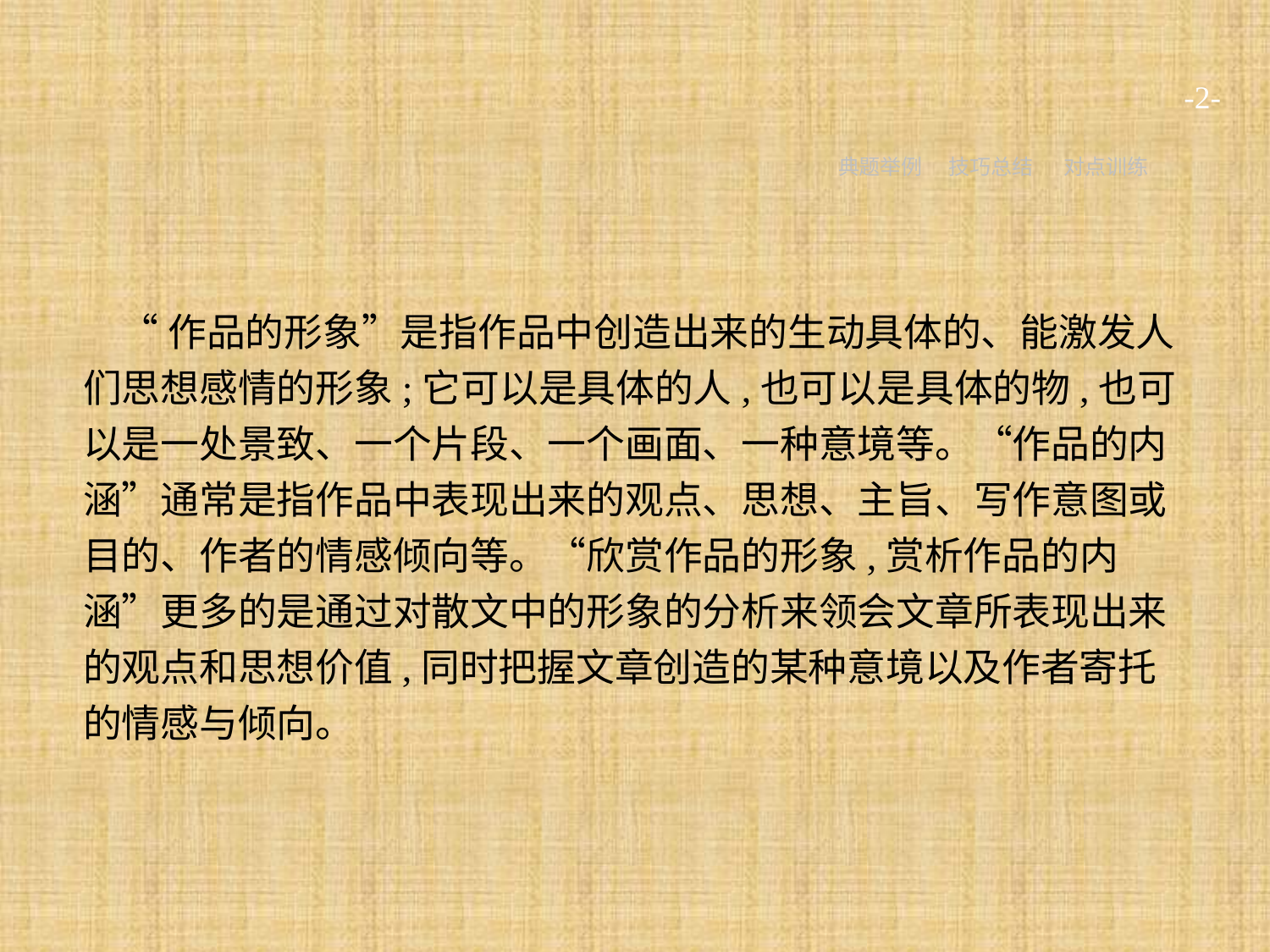

-2-
典题举例
技巧总结
对点训练
“作品的形象”是指作品中创造出来的生动具体的、能激发人们思想感情的形象;它可以是具体的人,也可以是具体的物,也可以是一处景致、一个片段、一个画面、一种意境等。“作品的内涵”通常是指作品中表现出来的观点、思想、主旨、写作意图或目的、作者的情感倾向等。“欣赏作品的形象,赏析作品的内涵”更多的是通过对散文中的形象的分析来领会文章所表现出来的观点和思想价值,同时把握文章创造的某种意境以及作者寄托的情感与倾向。